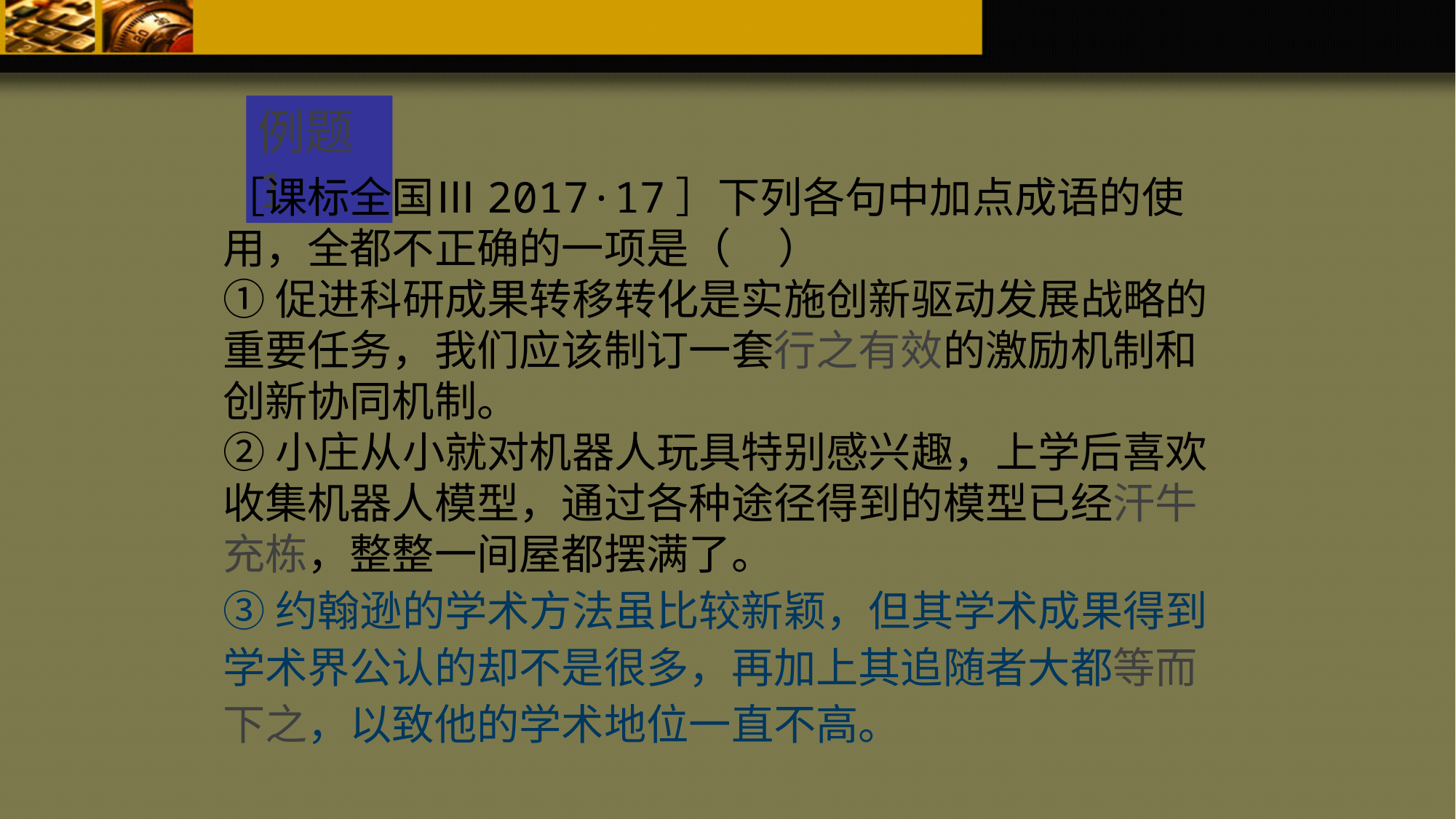

例题1
［课标全国Ⅲ2017·17］下列各句中加点成语的使用，全都不正确的一项是（     ）
①促进科研成果转移转化是实施创新驱动发展战略的重要任务，我们应该制订一套行之有效的激励机制和创新协同机制。
②小庄从小就对机器人玩具特别感兴趣，上学后喜欢收集机器人模型，通过各种途径得到的模型已经汗牛充栋，整整一间屋都摆满了。
③约翰逊的学术方法虽比较新颖，但其学术成果得到学术界公认的却不是很多，再加上其追随者大都等而下之，以致他的学术地位一直不高。